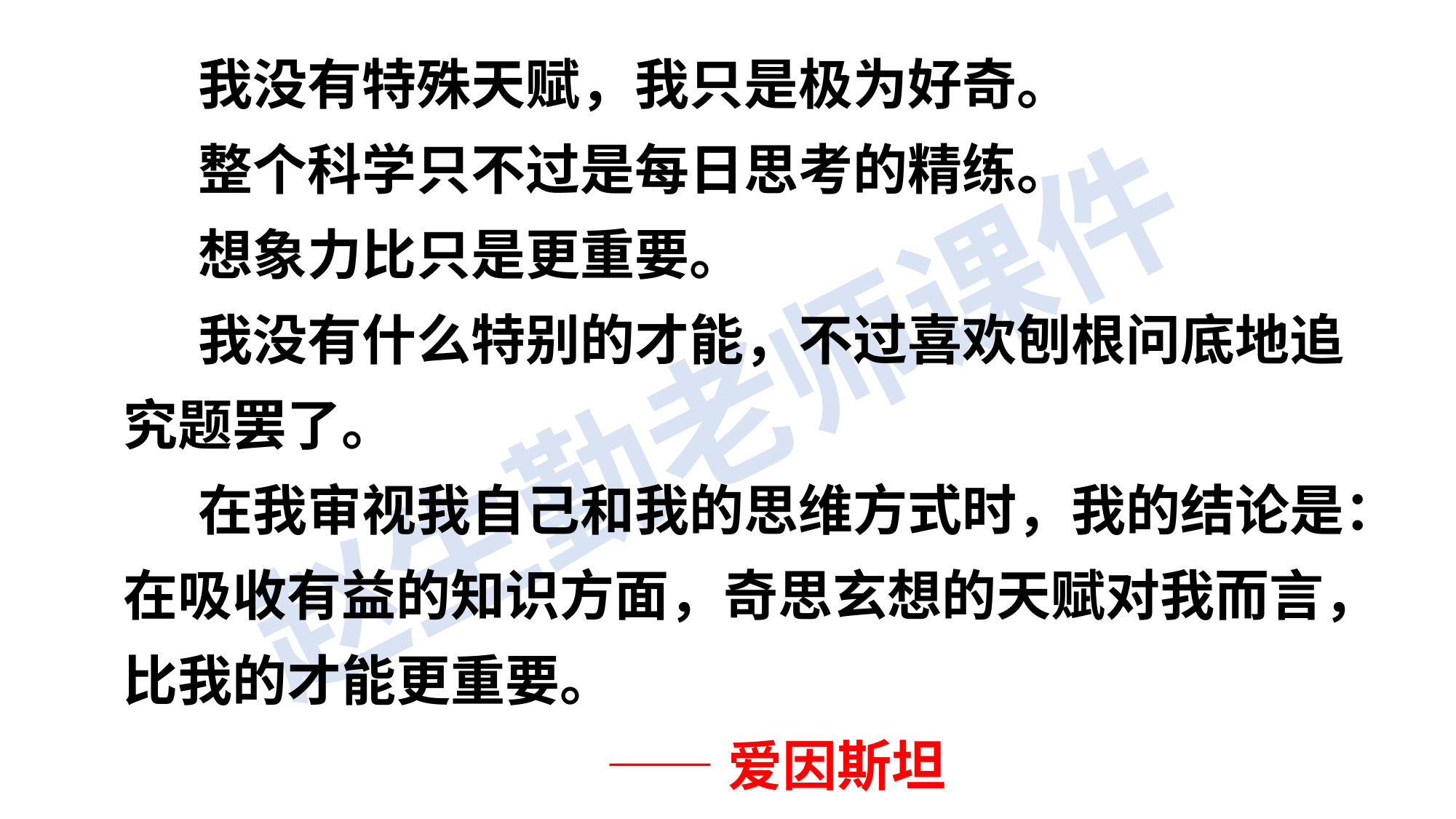

我没有特殊天赋，我只是极为好奇。
     整个科学只不过是每日思考的精练。
     想象力比只是更重要。
     我没有什么特别的才能，不过喜欢刨根问底地追究题罢了。
     在我审视我自己和我的思维方式时，我的结论是：在吸收有益的知识方面，奇思玄想的天赋对我而言，比我的才能更重要。
                                       ——爱因斯坦